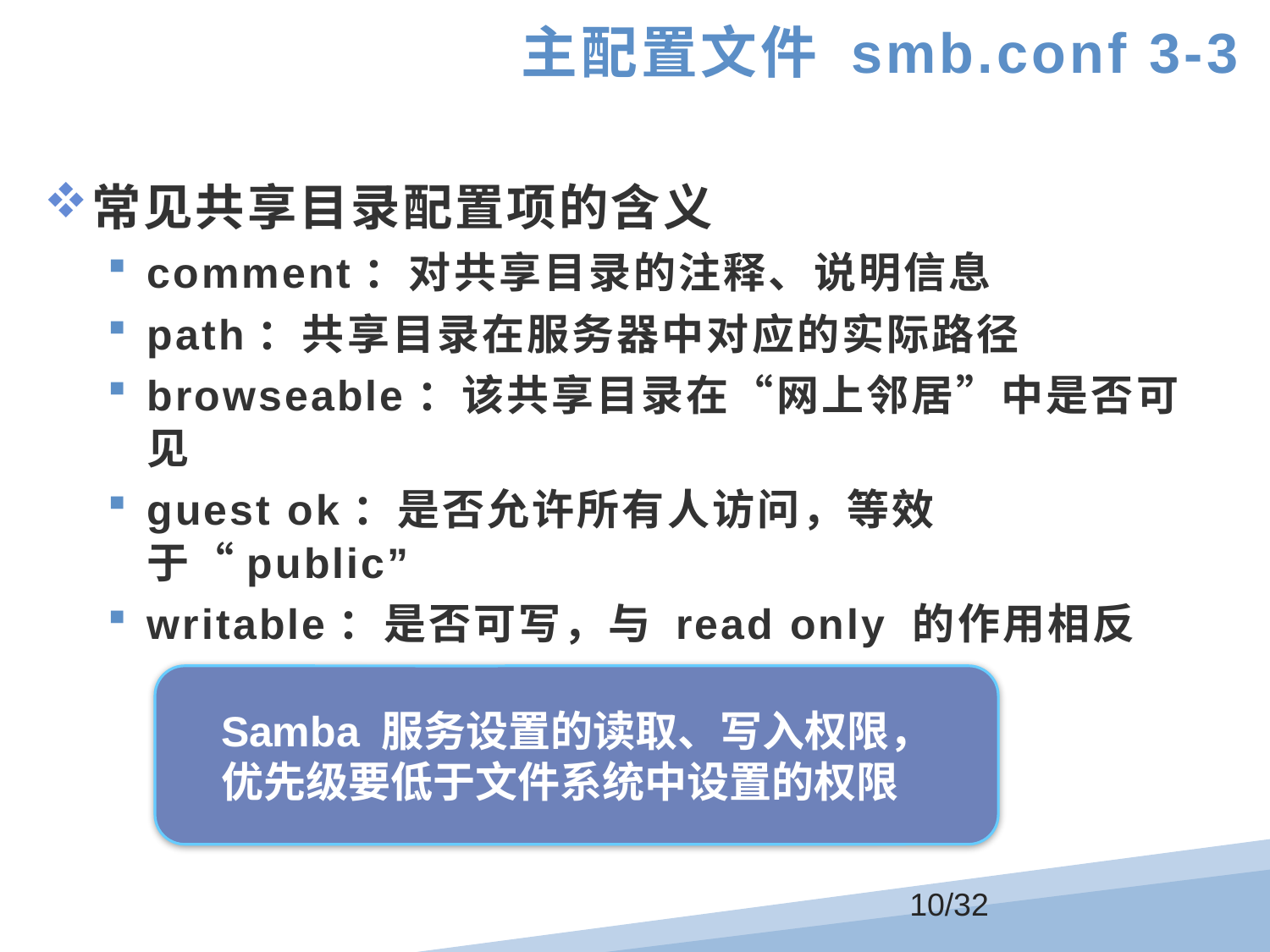

主配置文件 smb.conf 3-3
常见共享目录配置项的含义
comment：对共享目录的注释、说明信息
path：共享目录在服务器中对应的实际路径
browseable：该共享目录在“网上邻居”中是否可见
guest ok：是否允许所有人访问，等效于“public”
writable：是否可写，与 read only 的作用相反
Samba 服务设置的读取、写入权限，
优先级要低于文件系统中设置的权限

10/32